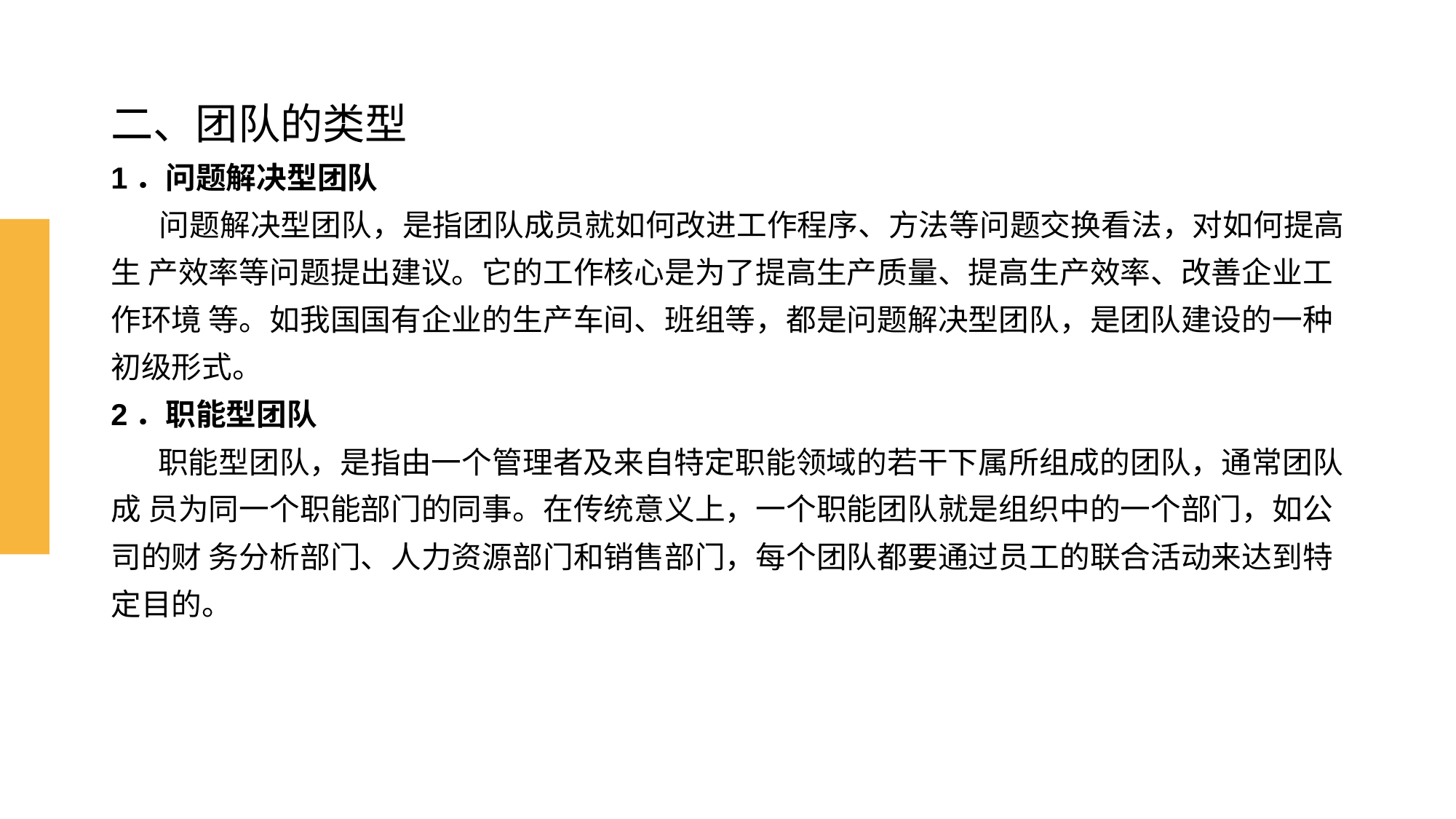

# 二、团队的类型 1．问题解决型团队 问题解决型团队，是指团队成员就如何改进工作程序、方法等问题交换看法，对如何提高生 产效率等问题提出建议。它的工作核心是为了提高生产质量、提高生产效率、改善企业工作环境 等。如我国国有企业的生产车间、班组等，都是问题解决型团队，是团队建设的一种初级形式。 2．职能型团队 职能型团队，是指由一个管理者及来自特定职能领域的若干下属所组成的团队，通常团队成 员为同一个职能部门的同事。在传统意义上，一个职能团队就是组织中的一个部门，如公司的财 务分析部门、人力资源部门和销售部门，每个团队都要通过员工的联合活动来达到特定目的。